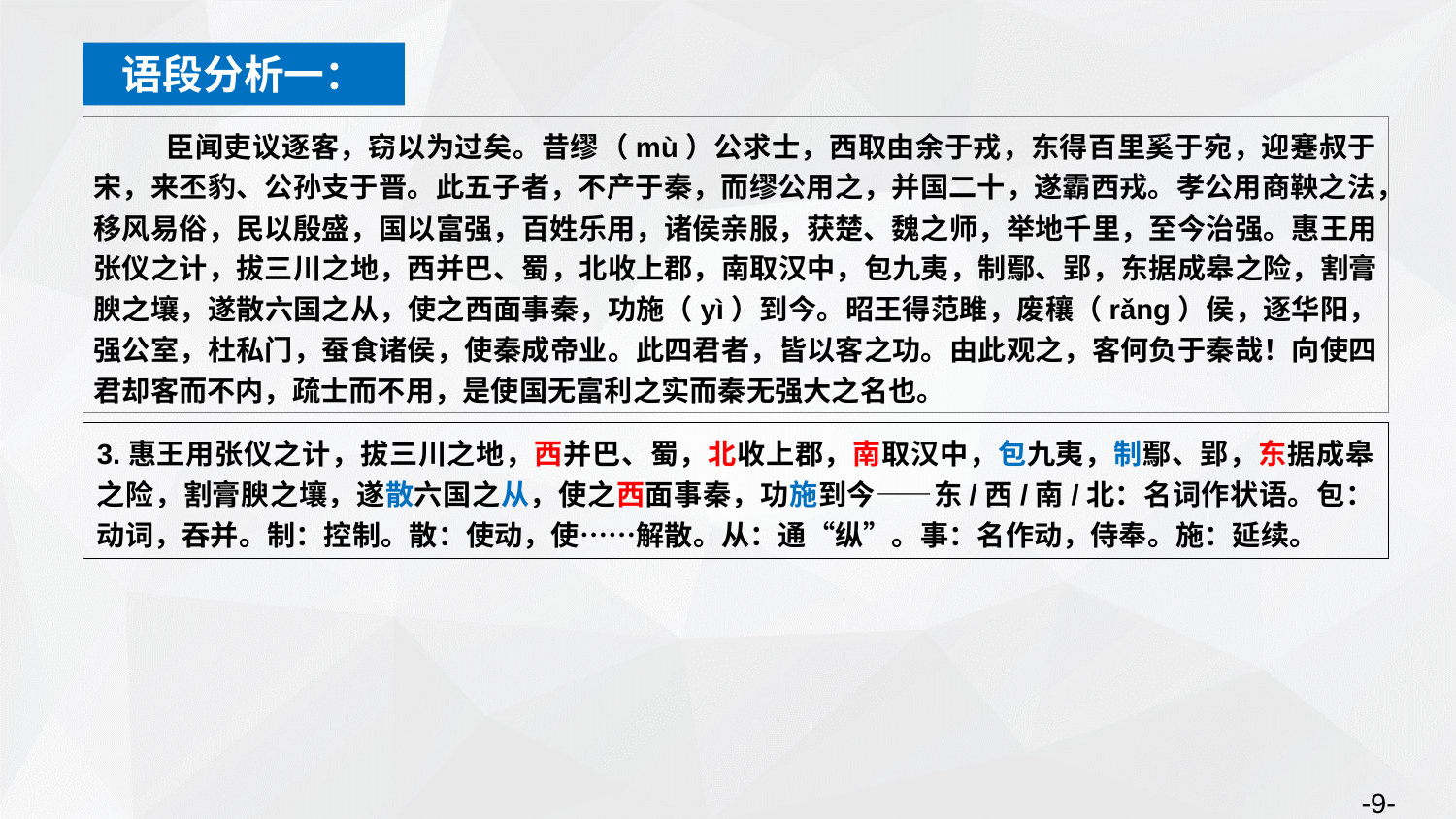

语段分析一：
臣闻吏议逐客，窃以为过矣。昔缪（mù）公求士，西取由余于戎，东得百里奚于宛，迎蹇叔于宋，来丕豹、公孙支于晋。此五子者，不产于秦，而缪公用之，并国二十，遂霸西戎。孝公用商鞅之法，移风易俗，民以殷盛，国以富强，百姓乐用，诸侯亲服，获楚、魏之师，举地千里，至今治强。惠王用张仪之计，拔三川之地，西并巴、蜀，北收上郡，南取汉中，包九夷，制鄢、郢，东据成皋之险，割膏腴之壤，遂散六国之从，使之西面事秦，功施（yì）到今。昭王得范雎，废穰（rǎng）侯，逐华阳，强公室，杜私门，蚕食诸侯，使秦成帝业。此四君者，皆以客之功。由此观之，客何负于秦哉！向使四君却客而不内，疏士而不用，是使国无富利之实而秦无强大之名也。
3.惠王用张仪之计，拔三川之地，西并巴、蜀，北收上郡，南取汉中，包九夷，制鄢、郢，东据成皋之险，割膏腴之壤，遂散六国之从，使之西面事秦，功施到今——东/西/南/北：名词作状语。包：动词，吞并。制：控制。散：使动，使……解散。从：通“纵”。事：名作动，侍奉。施：延续。
-9-